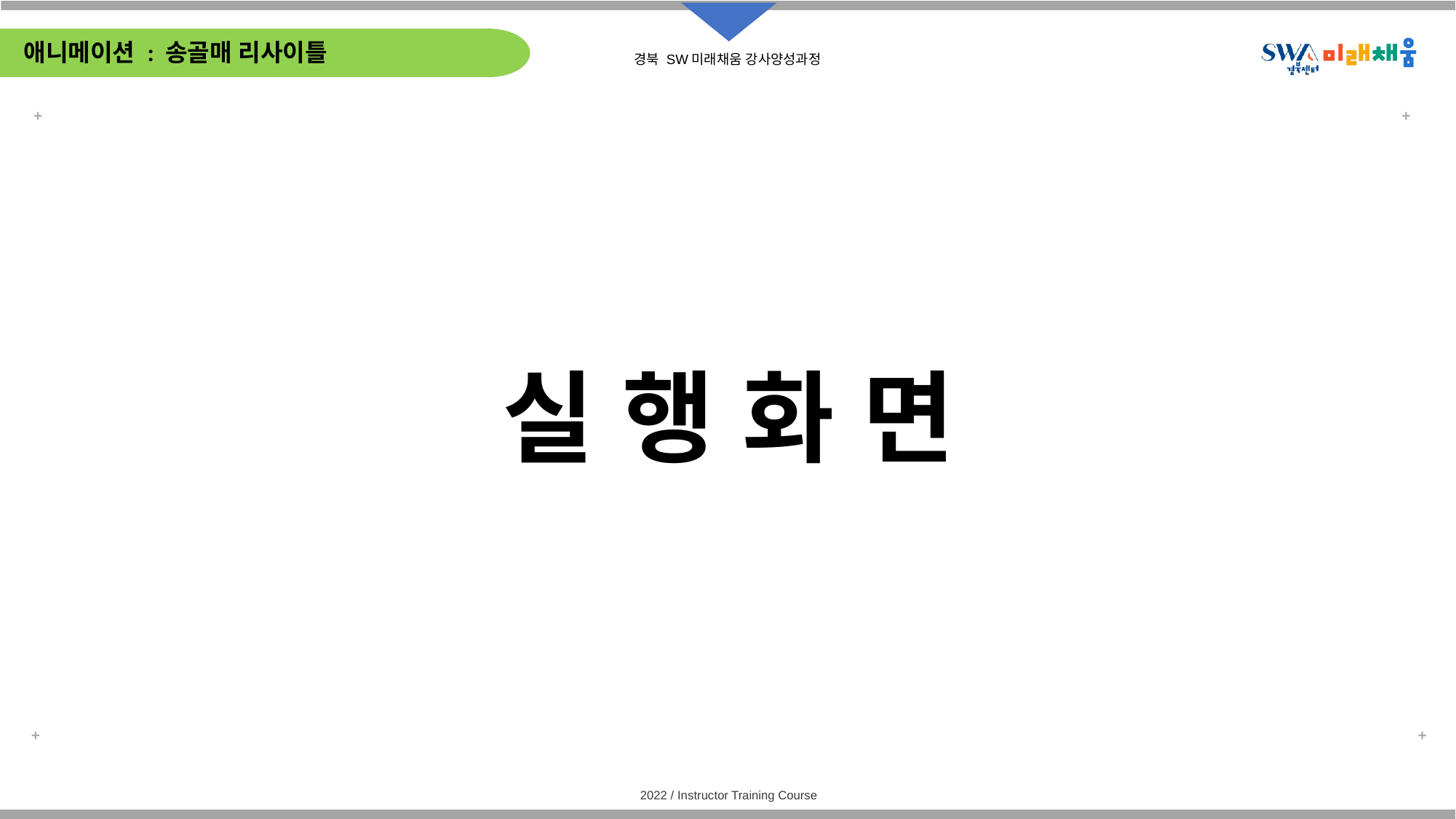

# 애니메이션 : 송골매 리사이틀
실 행 화 면